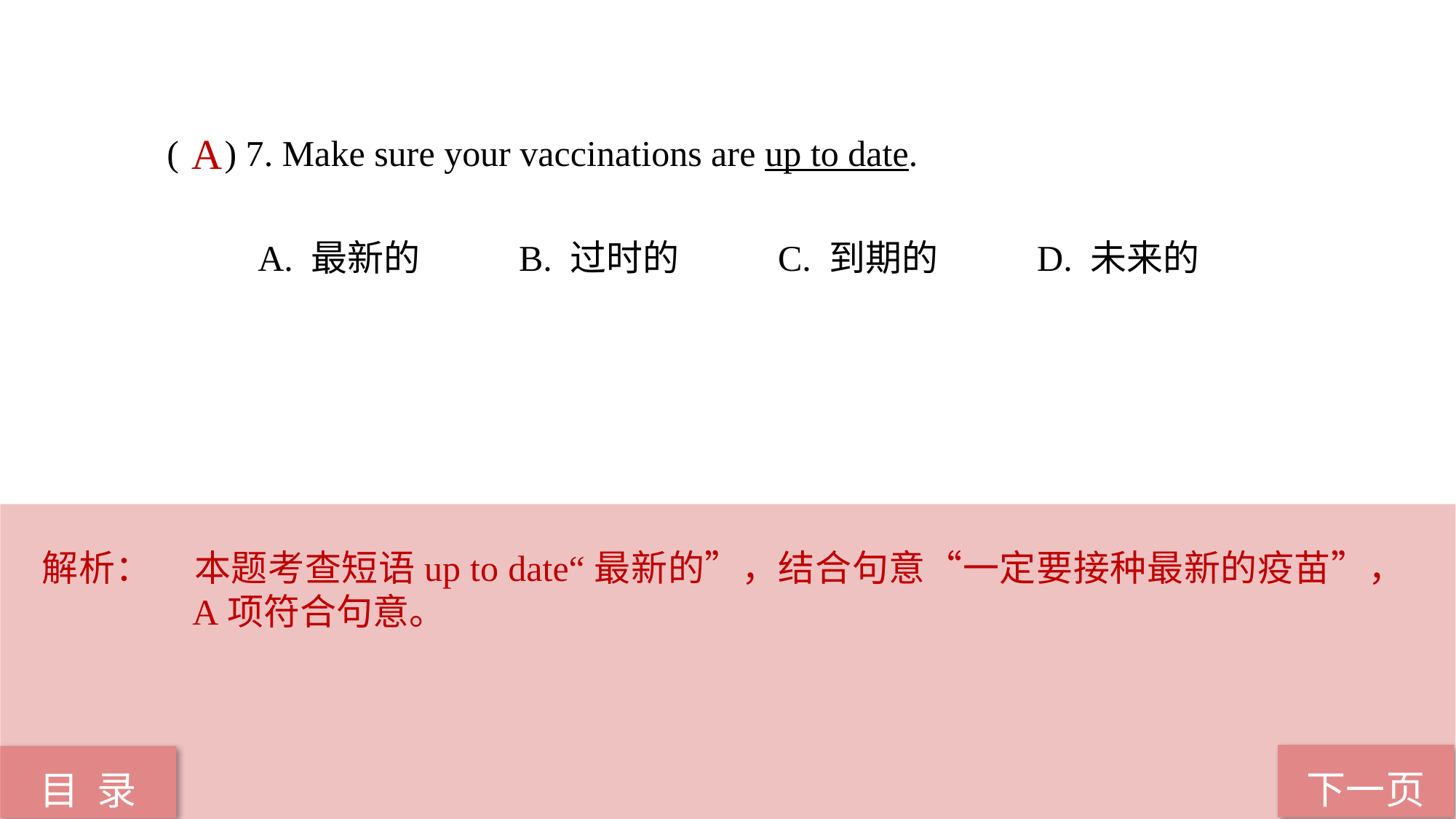

(     ) 7. Make sure your vaccinations are up to date.

          A. 最新的           B. 过时的           C. 到期的           D. 未来的
A
解析：	本题考查短语up to date“最新的”，结合句意“一定要接种最新的疫苗”，A项符合句意。